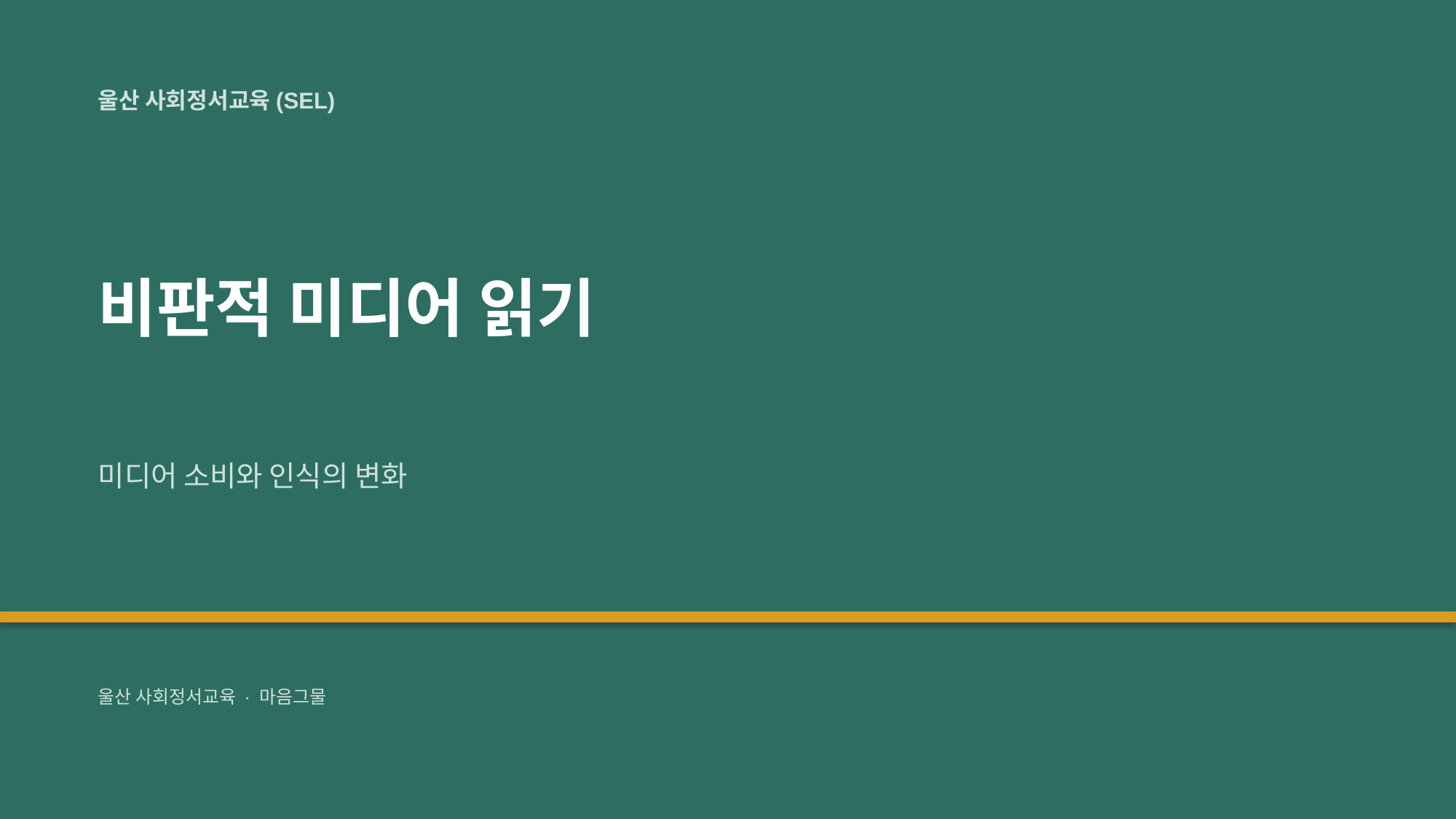

울산 사회정서교육(SEL)
비판적 미디어 읽기
미디어 소비와 인식의 변화

울산 사회정서교육 · 마음그물